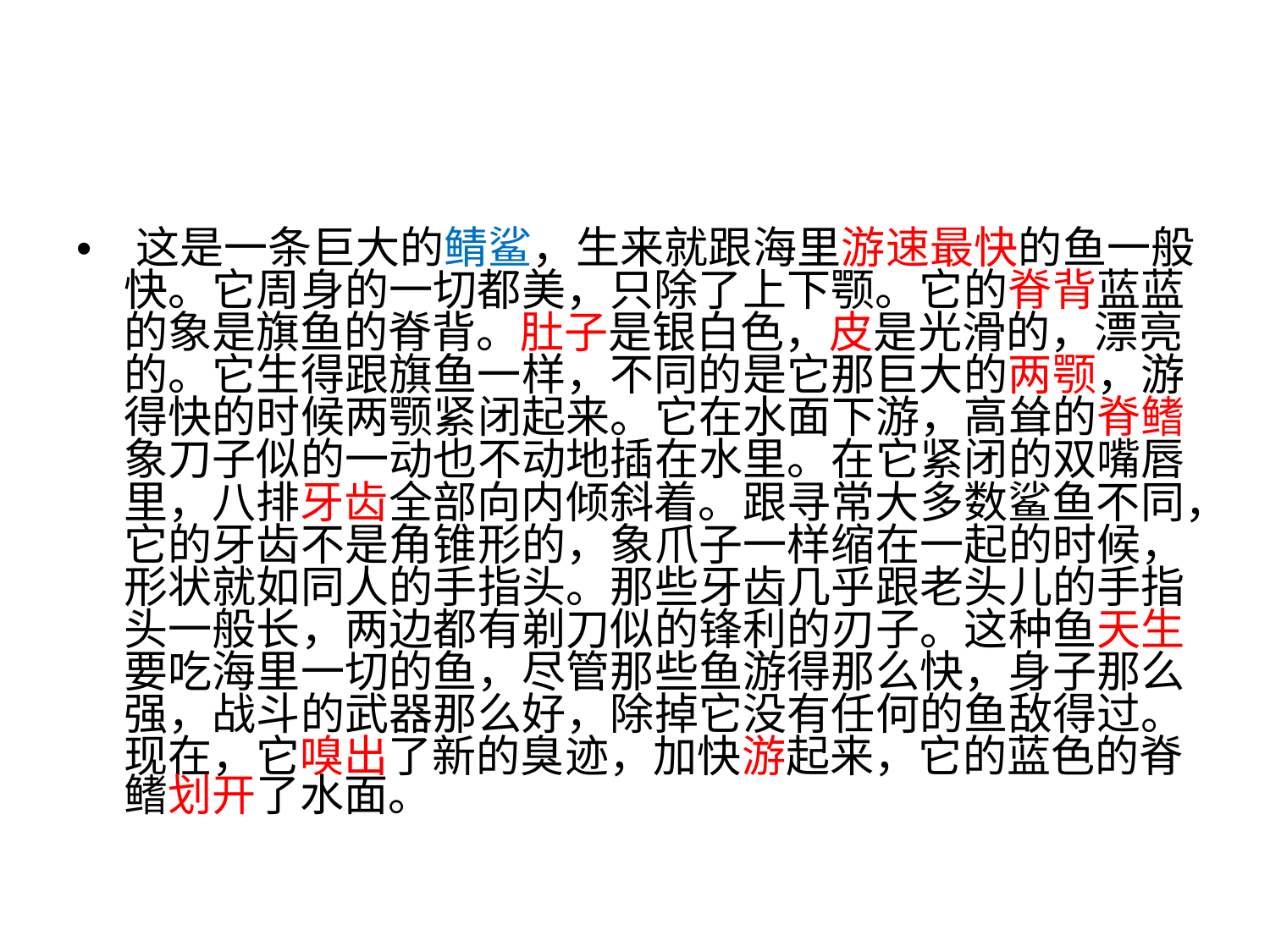

• 这是一条巨大的鲭鲨，生来就跟海里游速最快的鱼一般
快。它周身的一切都美，只除了上下颚。它的脊背蓝蓝
的象是旗鱼的脊背。肚子是银白色，皮是光滑的，漂亮
的。它生得跟旗鱼一样，不同的是它那巨大的两颚，游
得快的时候两颚紧闭起来。它在水面下游，高耸的脊鳍
象刀子似的一动也不动地插在水里。在它紧闭的双嘴唇
里，八排牙齿全部向内倾斜着。跟寻常大多数鲨鱼不同，
它的牙齿不是角锥形的，象爪子一样缩在一起的时候，
形状就如同人的手指头。那些牙齿几乎跟老头儿的手指
头一般长，两边都有剃刀似的锋利的刃子。这种鱼天生
要吃海里一切的鱼，尽管那些鱼游得那么快，身子那么
强，战斗的武器那么好，除掉它没有任何的鱼敌得过。
现在，它嗅出了新的臭迹，加快游起来，它的蓝色的脊
鳍划开了水面。